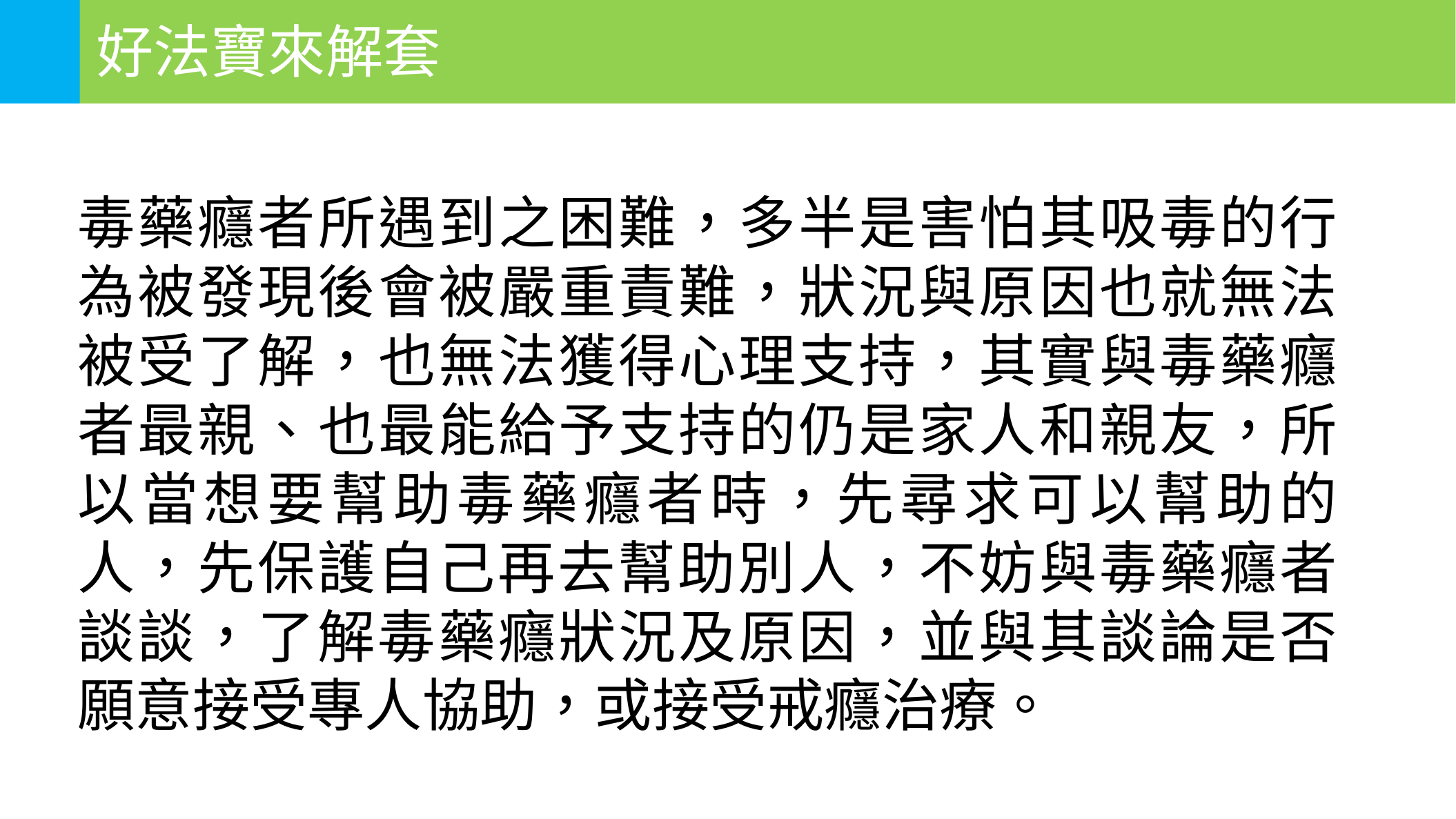

好法寶來解套
毒藥癮者所遇到之困難，多半是害怕其吸毒的行為被發現後會被嚴重責難，狀況與原因也就無法被受了解，也無法獲得心理支持，其實與毒藥癮者最親、也最能給予支持的仍是家人和親友，所以當想要幫助毒藥癮者時，先尋求可以幫助的人，先保護自己再去幫助別人，不妨與毒藥癮者談談，了解毒藥癮狀況及原因，並與其談論是否願意接受專人協助，或接受戒癮治療。